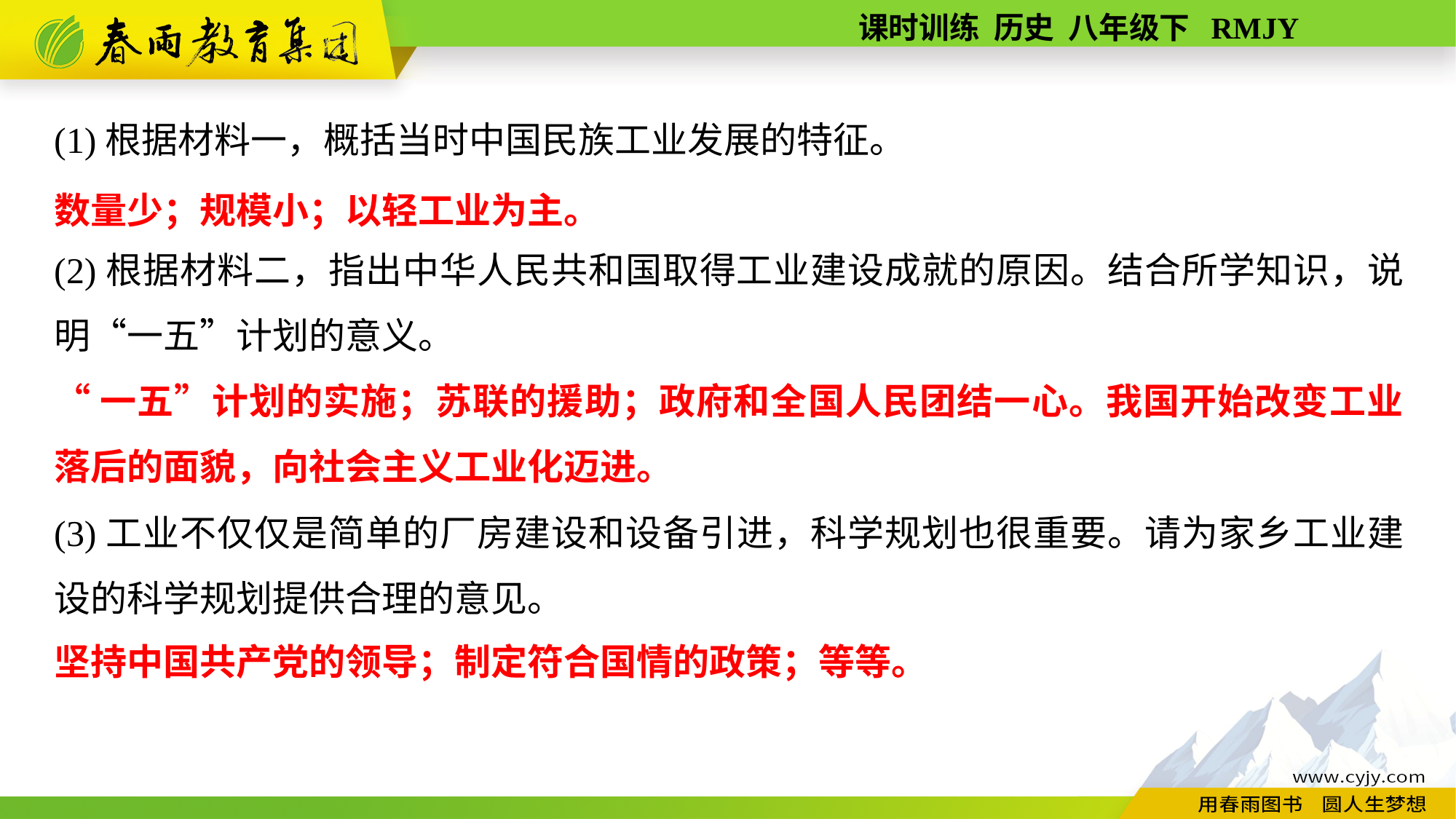

(1)根据材料一，概括当时中国民族工业发展的特征。

(2)根据材料二，指出中华人民共和国取得工业建设成就的原因。结合所学知识，说明“一五”计划的意义。

(3)工业不仅仅是简单的厂房建设和设备引进，科学规划也很重要。请为家乡工业建设的科学规划提供合理的意见。
数量少；规模小；以轻工业为主。
“一五”计划的实施；苏联的援助；政府和全国人民团结一心。我国开始改变工业落后的面貌，向社会主义工业化迈进。
坚持中国共产党的领导；制定符合国情的政策；等等。